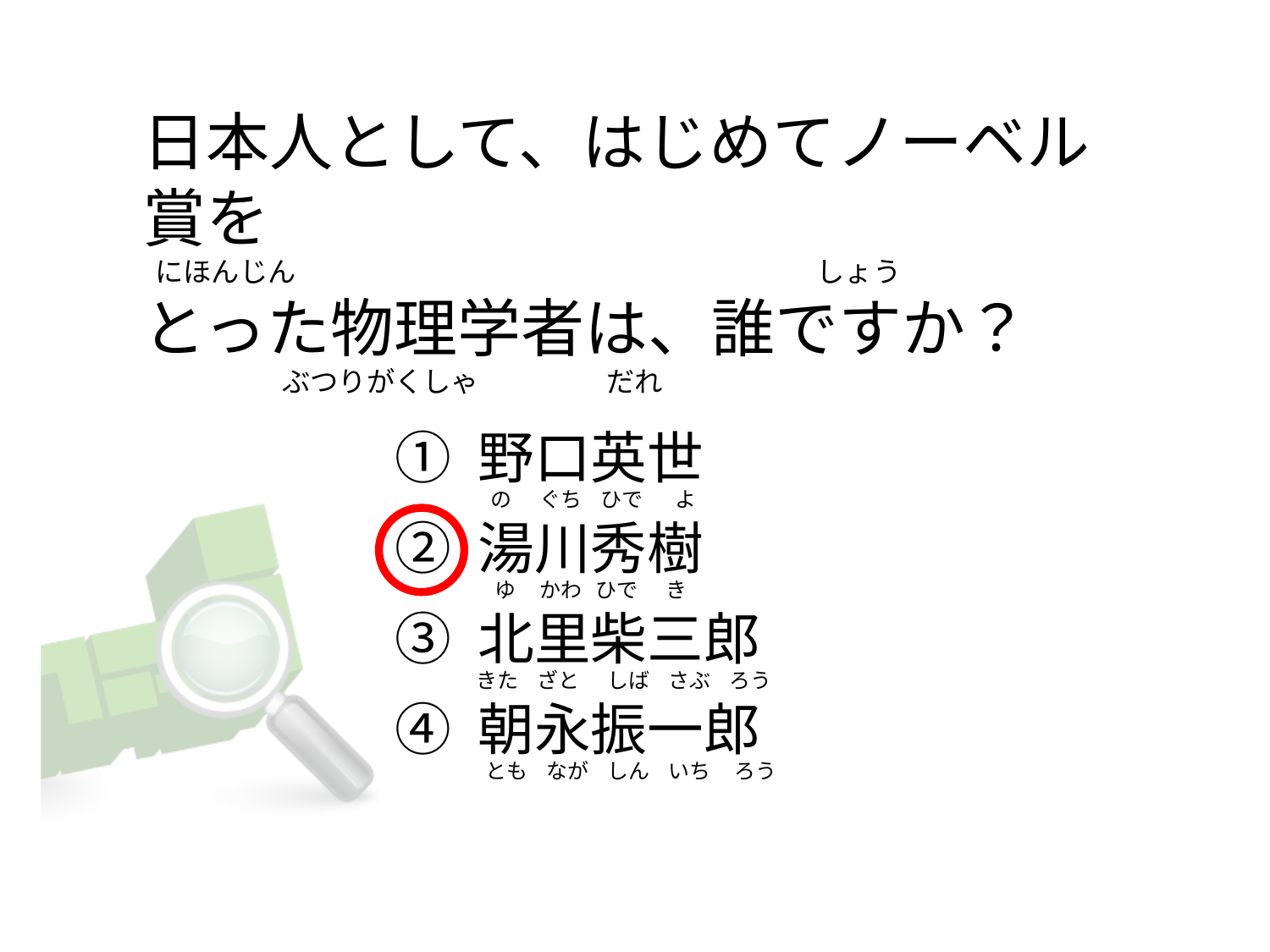

# 日本人として、はじめてノーベル賞を   にほんじん                                                                                  しょう とった物理学者は、誰ですか？                       ぶつりがくしゃ                    だれ
① 野口英世
② 湯川秀樹
③ 北里柴三郎
④ 朝永振一郎
  の      ぐち    ひで       よ

   ゆ     かわ   ひで      き
きた    ざと      しば    さぶ    ろう
 とも    なが    しん    いち     ろう